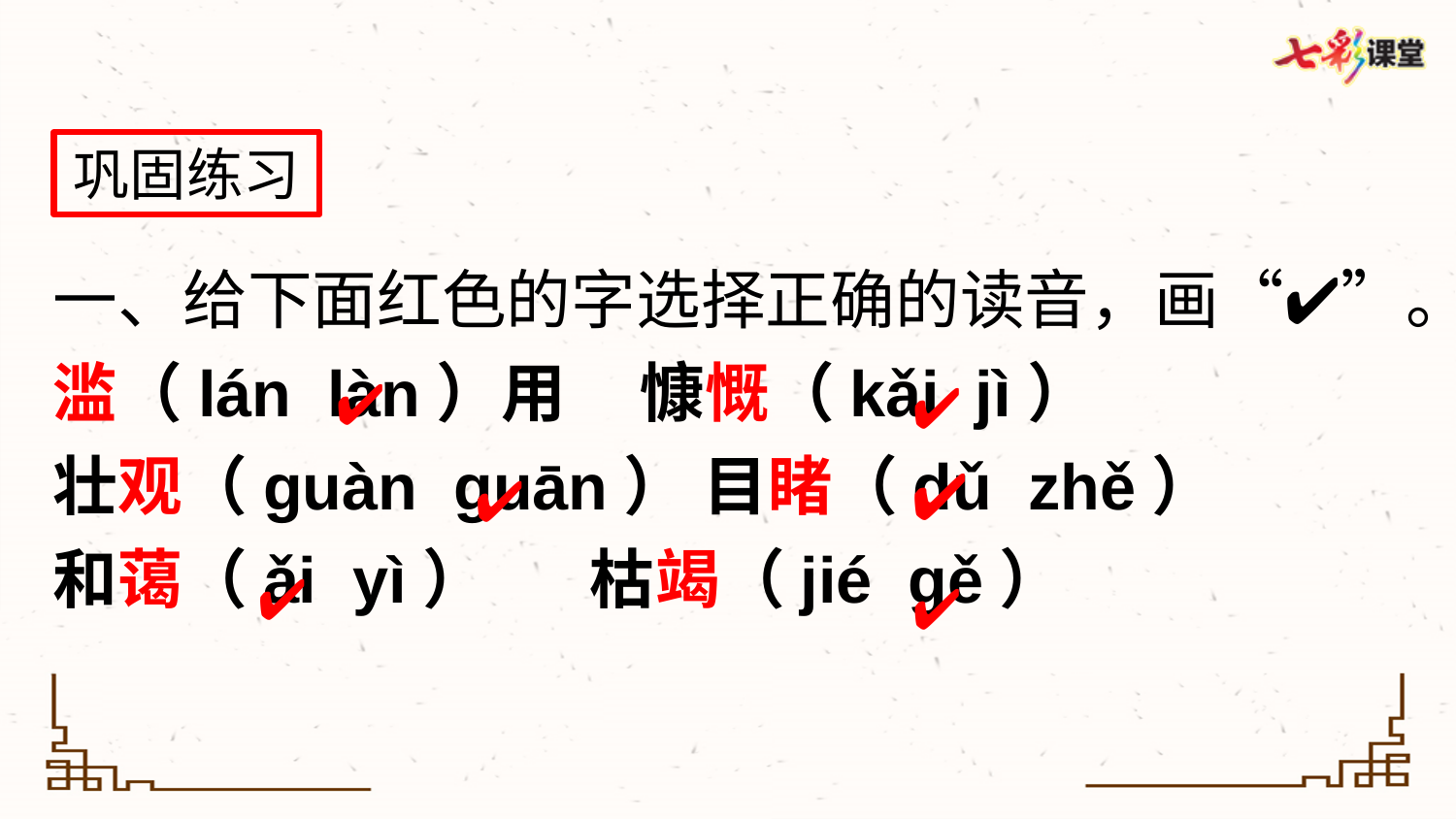

巩固练习
一、给下面红色的字选择正确的读音，画“✔”。
滥（lán  làn）用     慷慨（kǎi  jì）
壮观（guàn  guān） 目睹（dǔ  zhě）
和蔼（ǎi  yì）       枯竭（jié  gě）
✔
✔
✔
✔
✔
✔